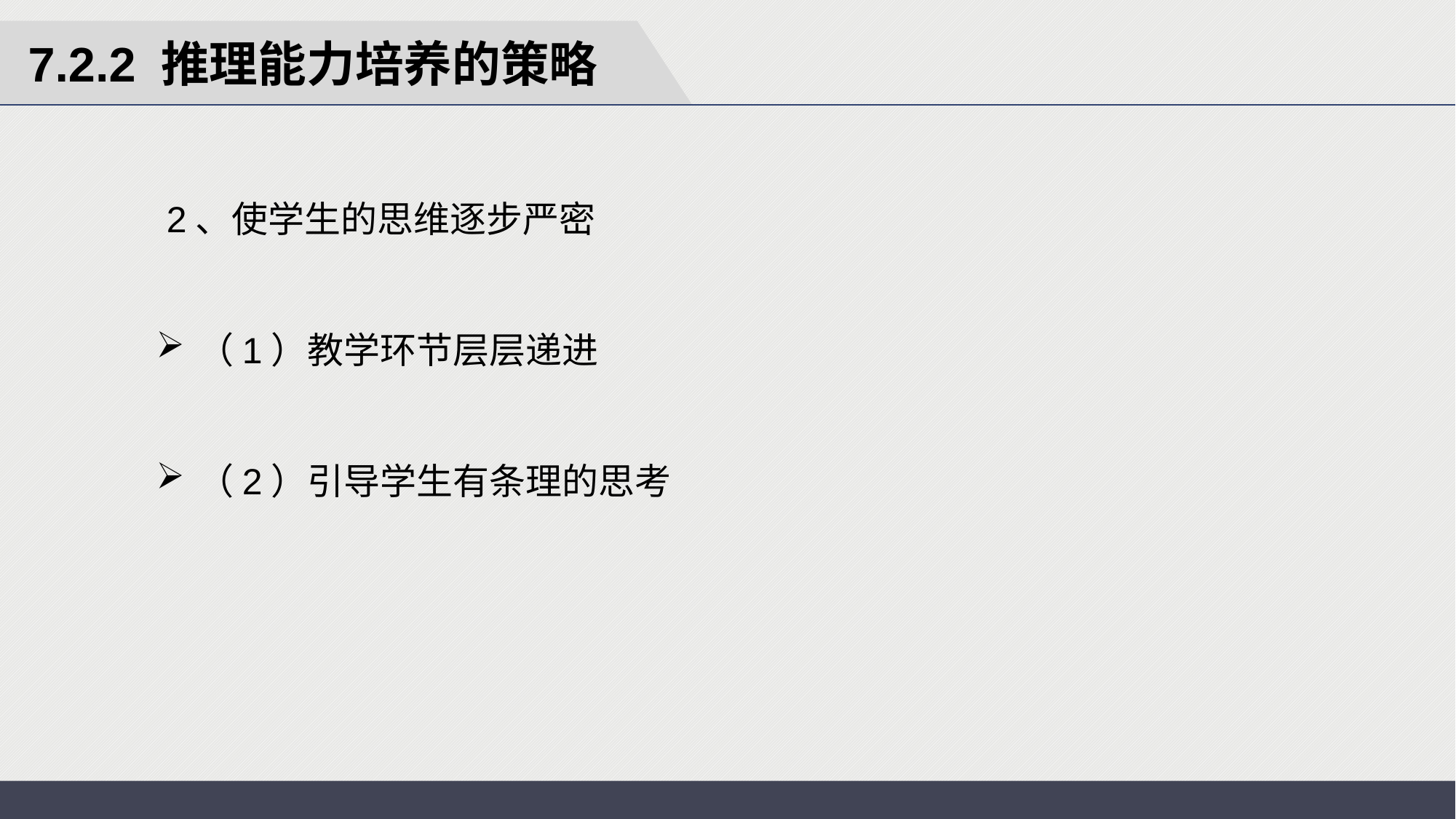

7.2.2 推理能力培养的策略
 2、使学生的思维逐步严密

（1）教学环节层层递进

（2）引导学生有条理的思考